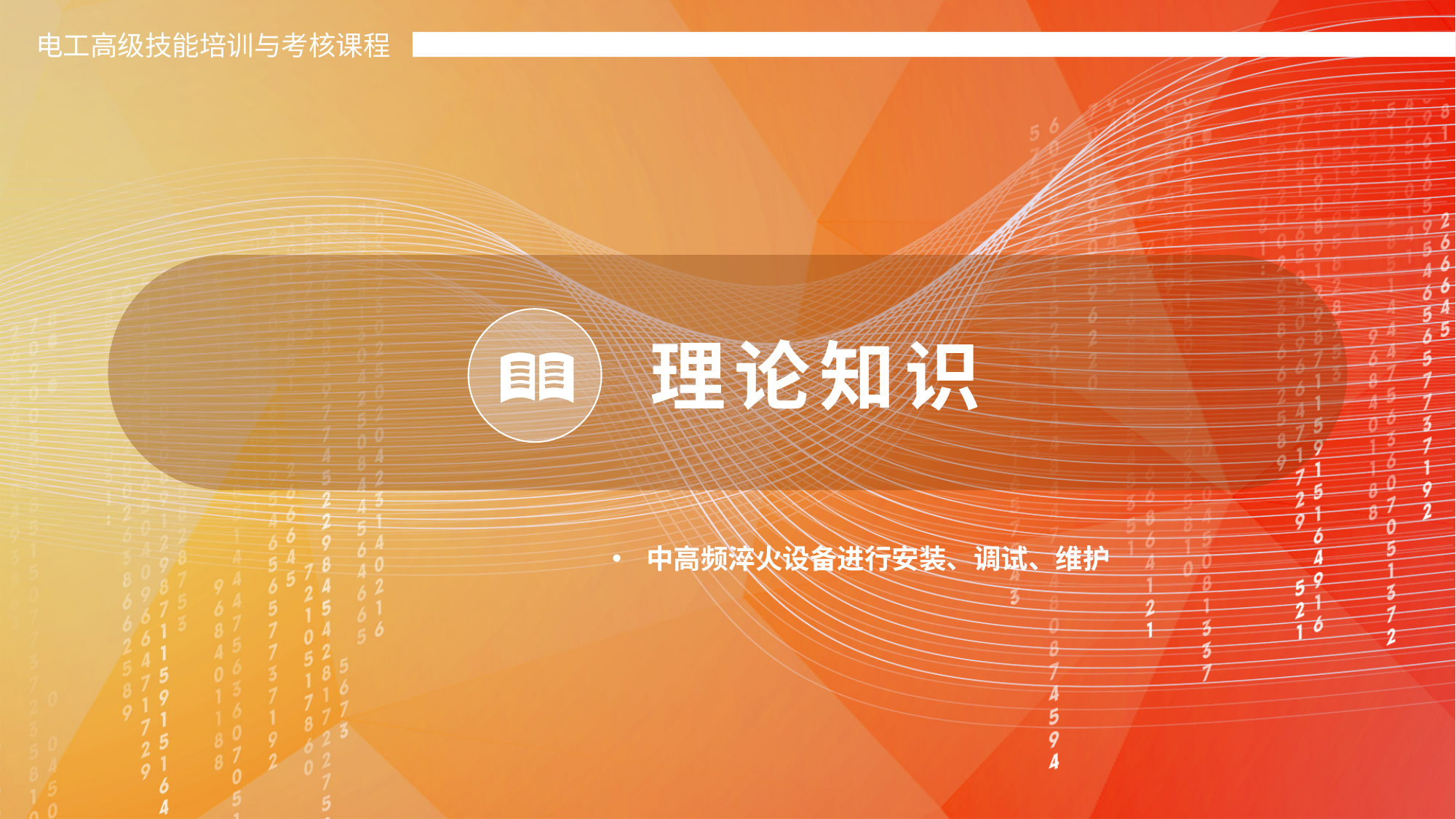

电工高级技能培训与考核课程

理论知识
中高频淬火设备进行安装、调试、维护